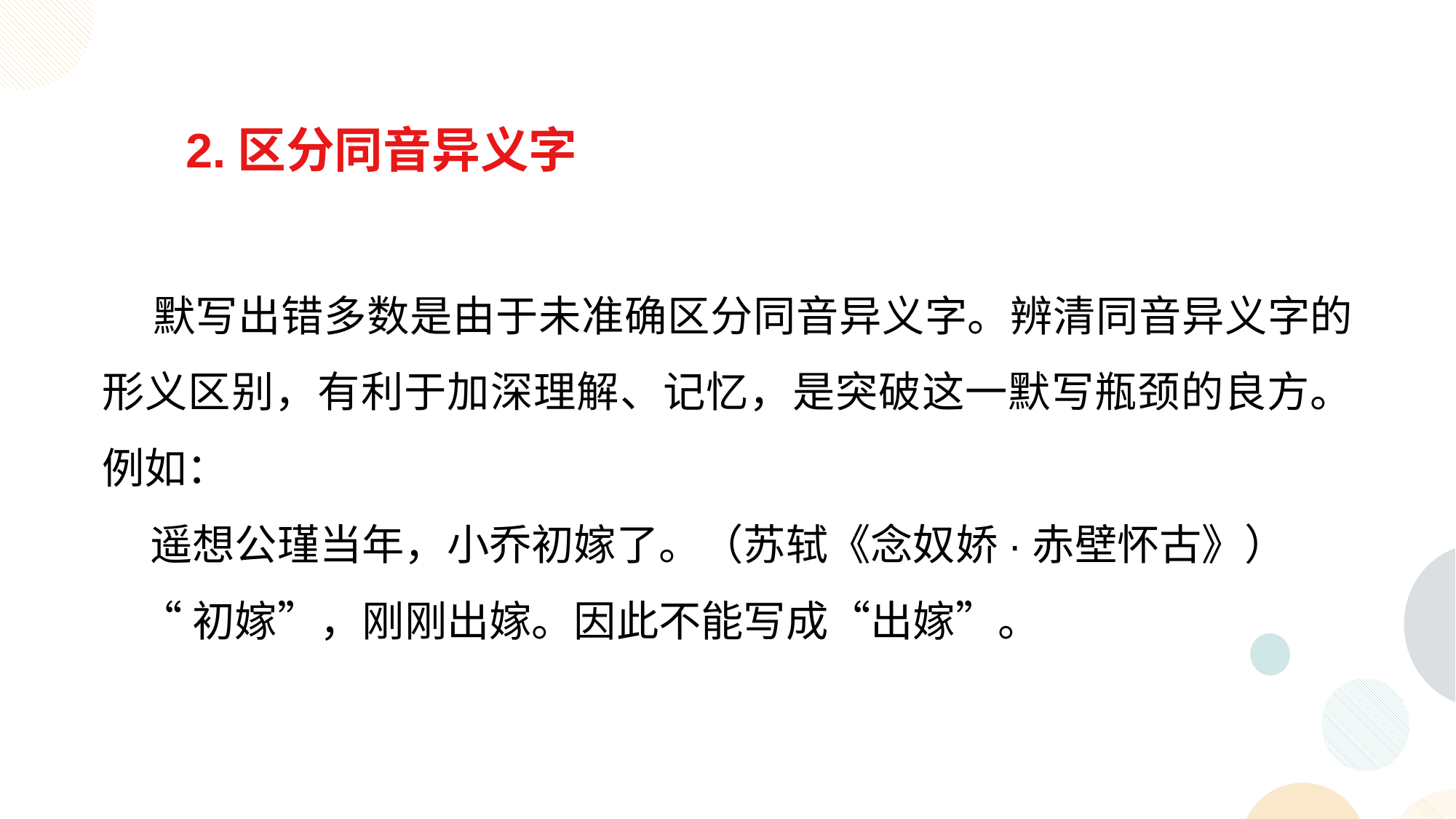

2.区分同音异义字
    默写出错多数是由于未准确区分同音异义字。辨清同音异义字的形义区别，有利于加深理解、记忆，是突破这一默写瓶颈的良方。例如：
    遥想公瑾当年，小乔初嫁了。（苏轼《念奴娇·赤壁怀古》）
    “初嫁”，刚刚出嫁。因此不能写成“出嫁”。